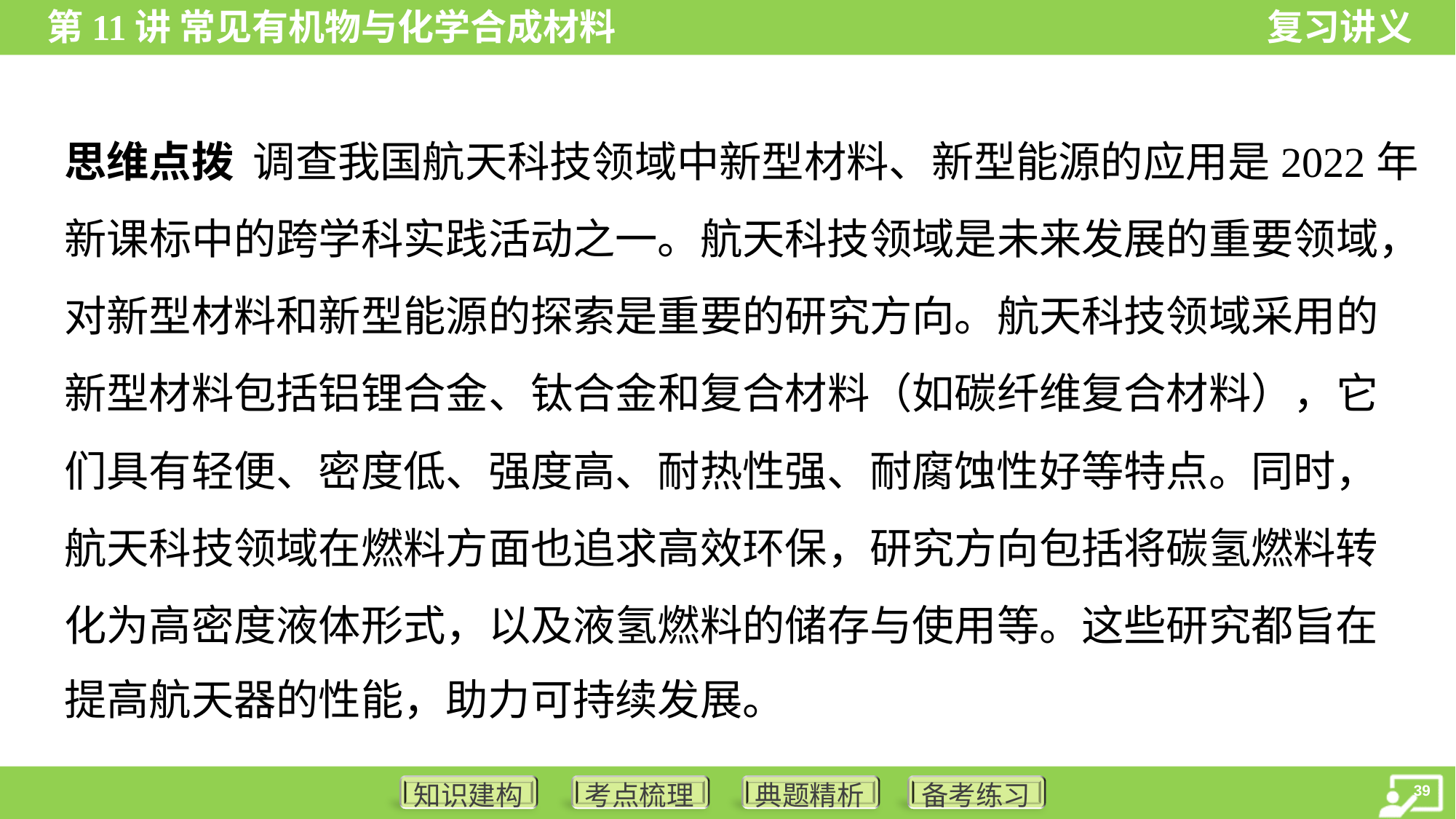

思维点拨  调查我国航天科技领域中新型材料、新型能源的应用是2022年
新课标中的跨学科实践活动之一。航天科技领域是未来发展的重要领域，
对新型材料和新型能源的探索是重要的研究方向。航天科技领域采用的
新型材料包括铝锂合金、钛合金和复合材料（如碳纤维复合材料），它
们具有轻便、密度低、强度高、耐热性强、耐腐蚀性好等特点。同时，
航天科技领域在燃料方面也追求高效环保，研究方向包括将碳氢燃料转
化为高密度液体形式，以及液氢燃料的储存与使用等。这些研究都旨在
提高航天器的性能，助力可持续发展。